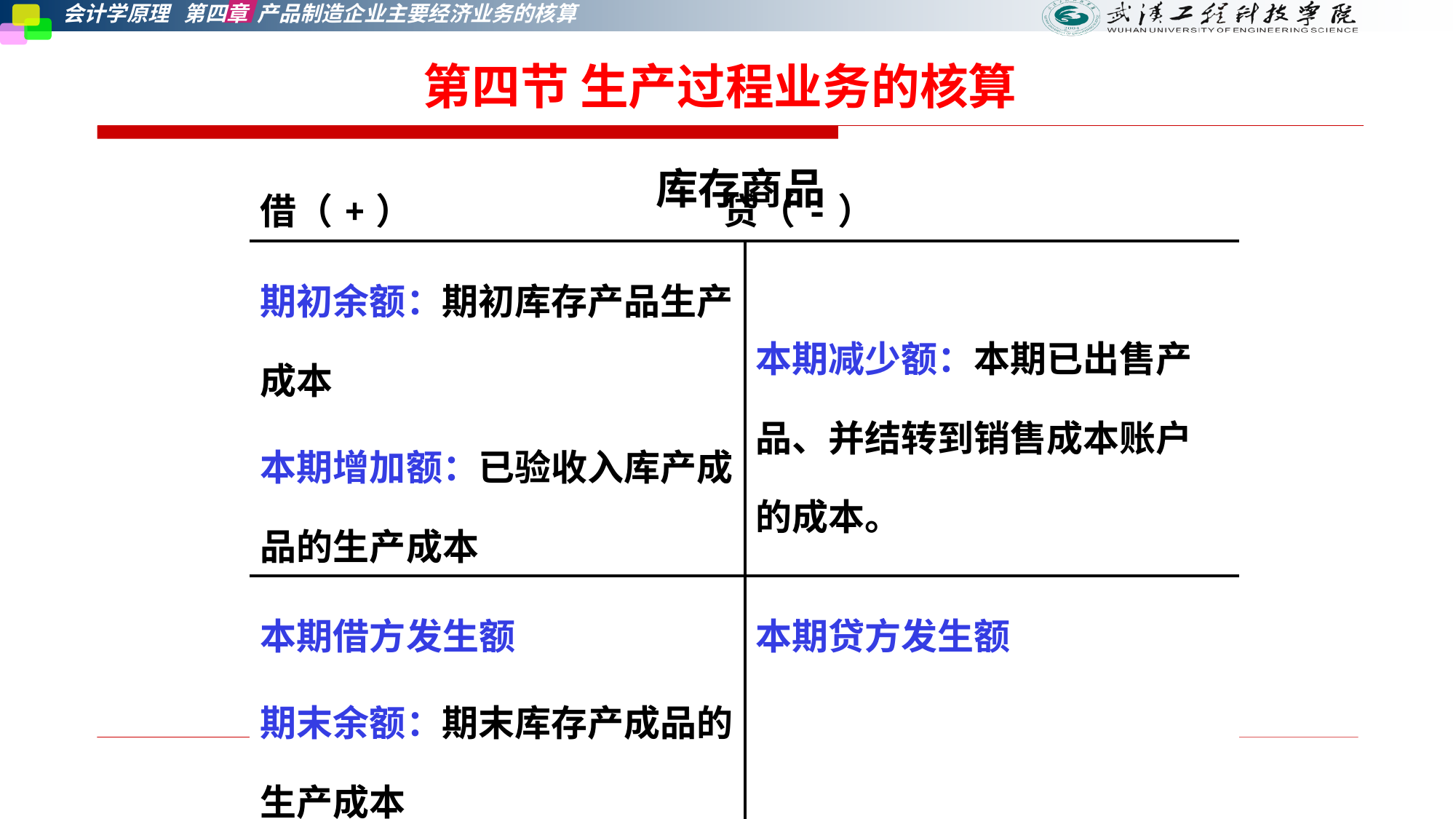

第四节 生产过程业务的核算
库存商品
| 借（+） 贷（-） |  |
| --- | --- |
| 期初余额：期初库存产品生产成本 本期增加额：已验收入库产成品的生产成本 | 本期减少额：本期已出售产品、并结转到销售成本账户的成本。 |
| 本期借方发生额 期末余额：期末库存产成品的生产成本 | 本期贷方发生额 |